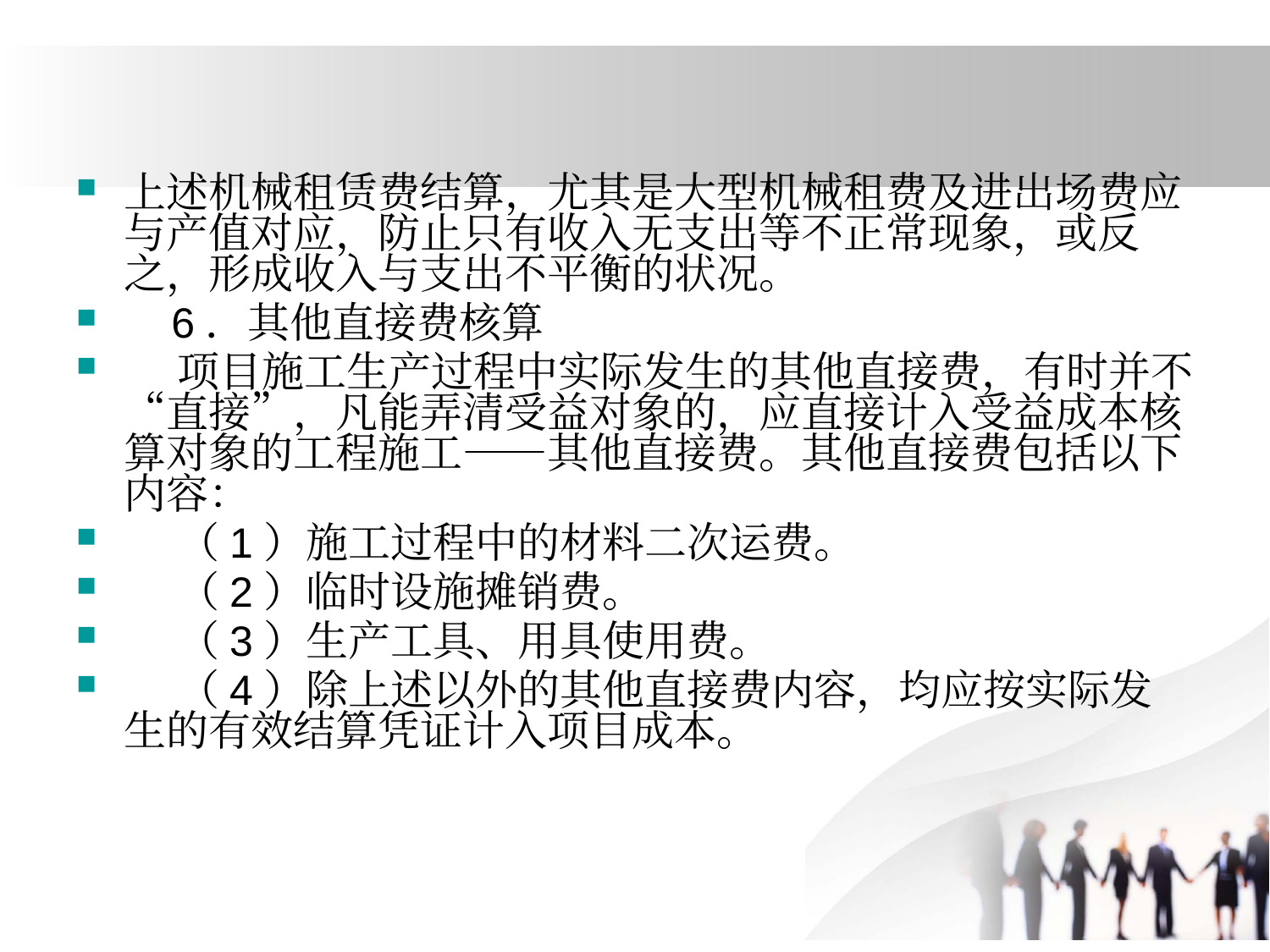

#
上述机械租赁费结算，尤其是大型机械租费及进出场费应与产值对应，防止只有收入无支出等不正常现象，或反之，形成收入与支出不平衡的状况。
    6．其他直接费核算
    项目施工生产过程中实际发生的其他直接费，有时并不“直接”，凡能弄清受益对象的，应直接计入受益成本核算对象的工程施工——其他直接费。其他直接费包括以下内容：
    （1）施工过程中的材料二次运费。
    （2）临时设施摊销费。
    （3）生产工具、用具使用费。
    （4）除上述以外的其他直接费内容，均应按实际发生的有效结算凭证计入项目成本。